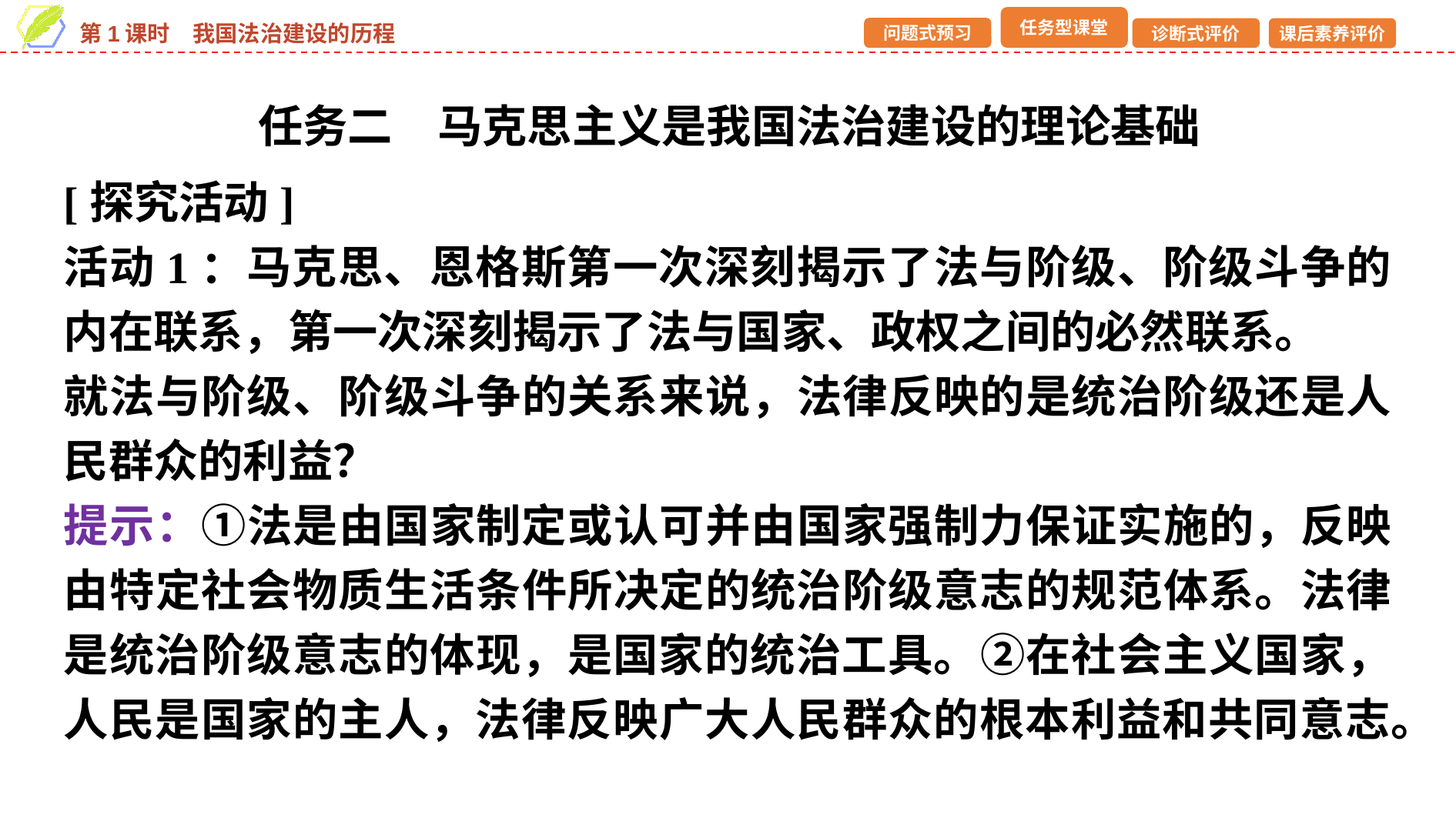

任务二　马克思主义是我国法治建设的理论基础
[探究活动]
活动1：马克思、恩格斯第一次深刻揭示了法与阶级、阶级斗争的内在联系，第一次深刻揭示了法与国家、政权之间的必然联系。
就法与阶级、阶级斗争的关系来说，法律反映的是统治阶级还是人民群众的利益？
提示：①法是由国家制定或认可并由国家强制力保证实施的，反映由特定社会物质生活条件所决定的统治阶级意志的规范体系。法律是统治阶级意志的体现，是国家的统治工具。②在社会主义国家，人民是国家的主人，法律反映广大人民群众的根本利益和共同意志。